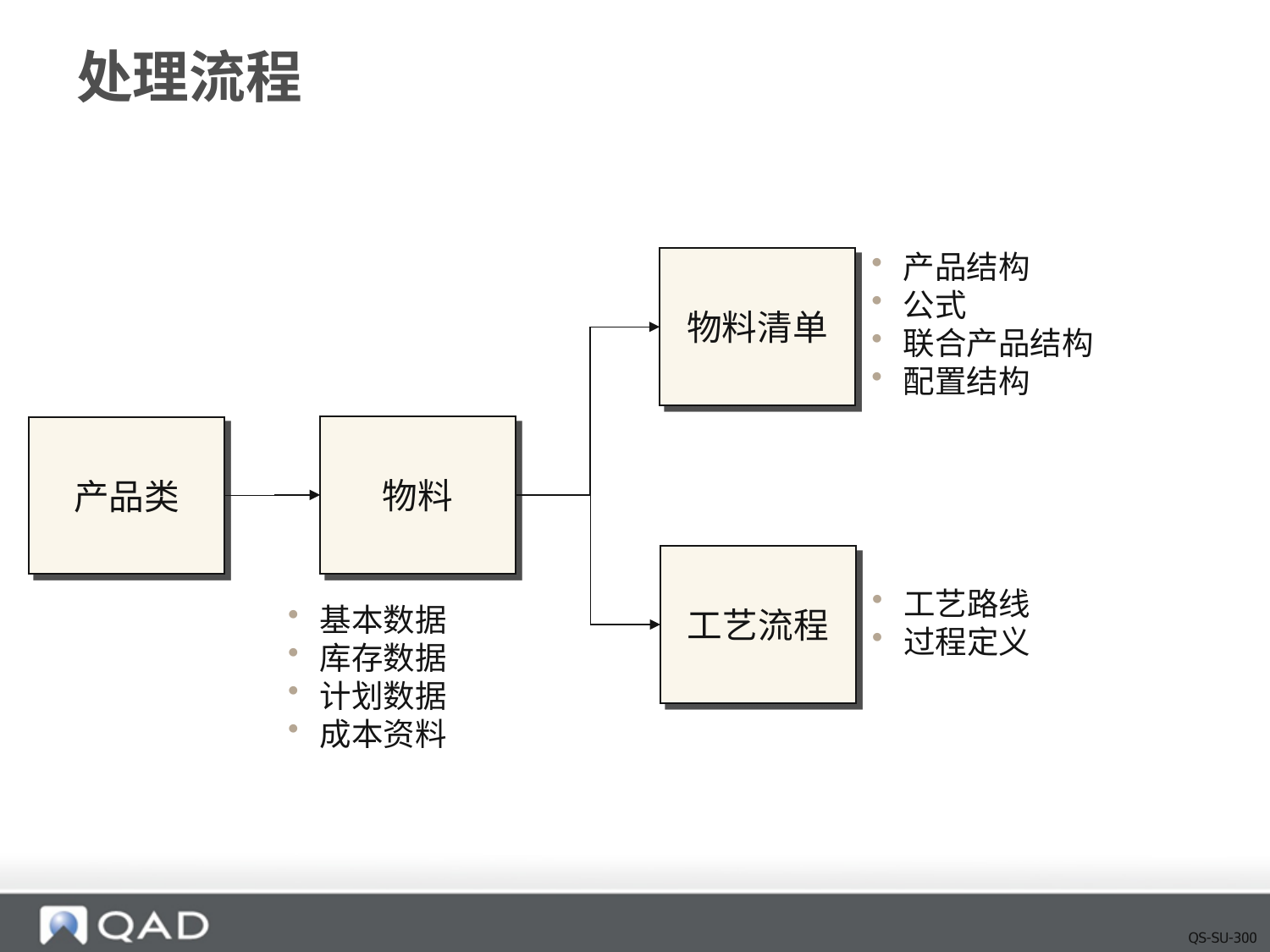

# 处理流程
产品结构
公式
联合产品结构
配置结构
物料清单
物料
产品类
工艺流程
工艺路线
过程定义
基本数据
库存数据
计划数据
成本资料
QS-SU-300